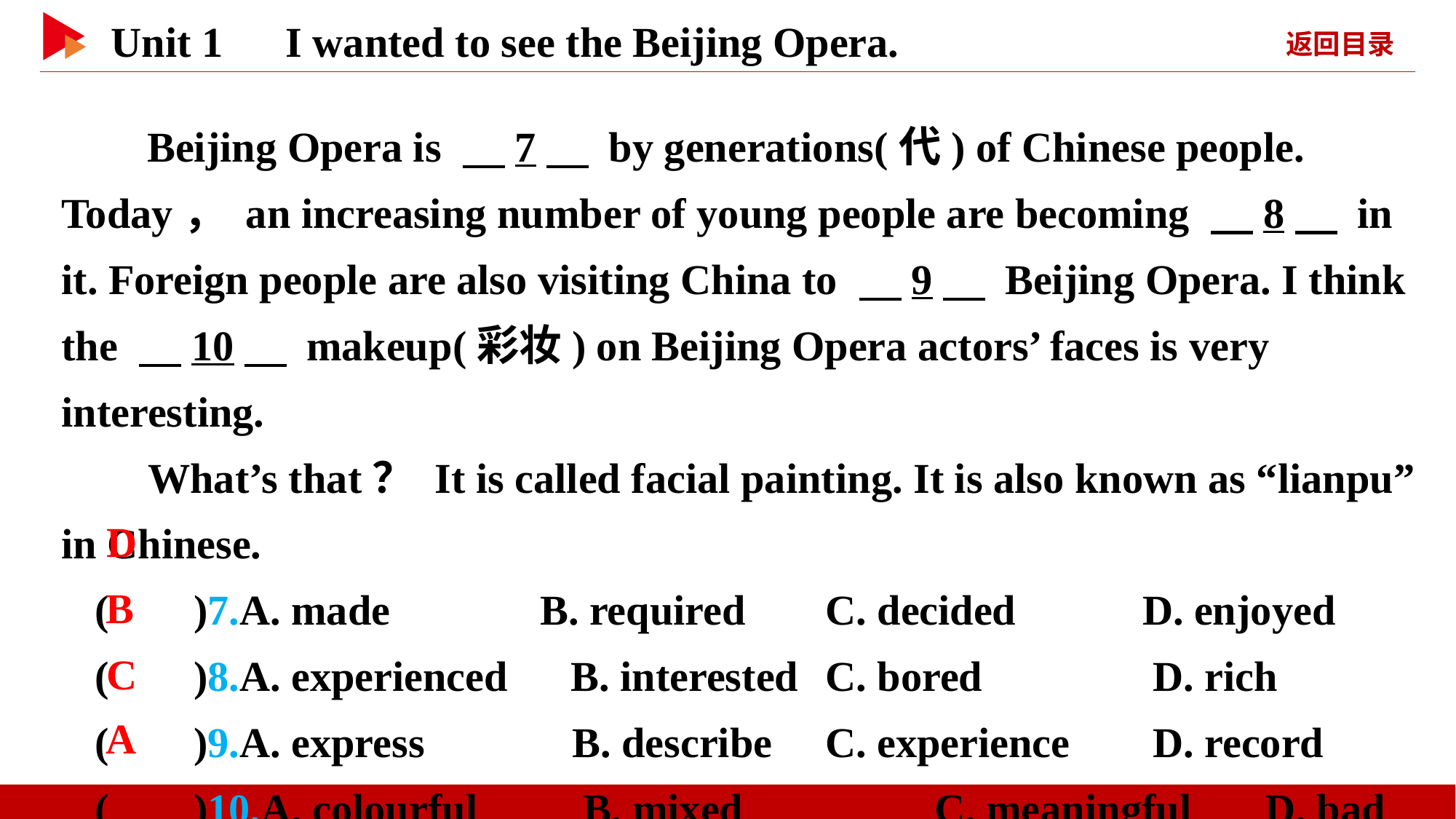

Beijing Opera is 　7　 by generations(代) of Chinese people. Today， an increasing number of young people are becoming 　8　 in it. Foreign people are also visiting China to 　9　 Beijing Opera. I think the 　10　 makeup(彩妆) on Beijing Opera actors’ faces is very interesting.
     What’s that？ It is called facial painting. It is also known as “lianpu” in Chinese.
(        )7.A. made         	    B. required	C. decided            D. enjoyed
(        )8.A. experienced      B. interested	C. bored      	D. rich
(        )9.A. express              B. describe	C. experience     	D. record
(        )10.A. colourful          B. mixed		C. meaningful       D. bad
   D
   B
   C
   A